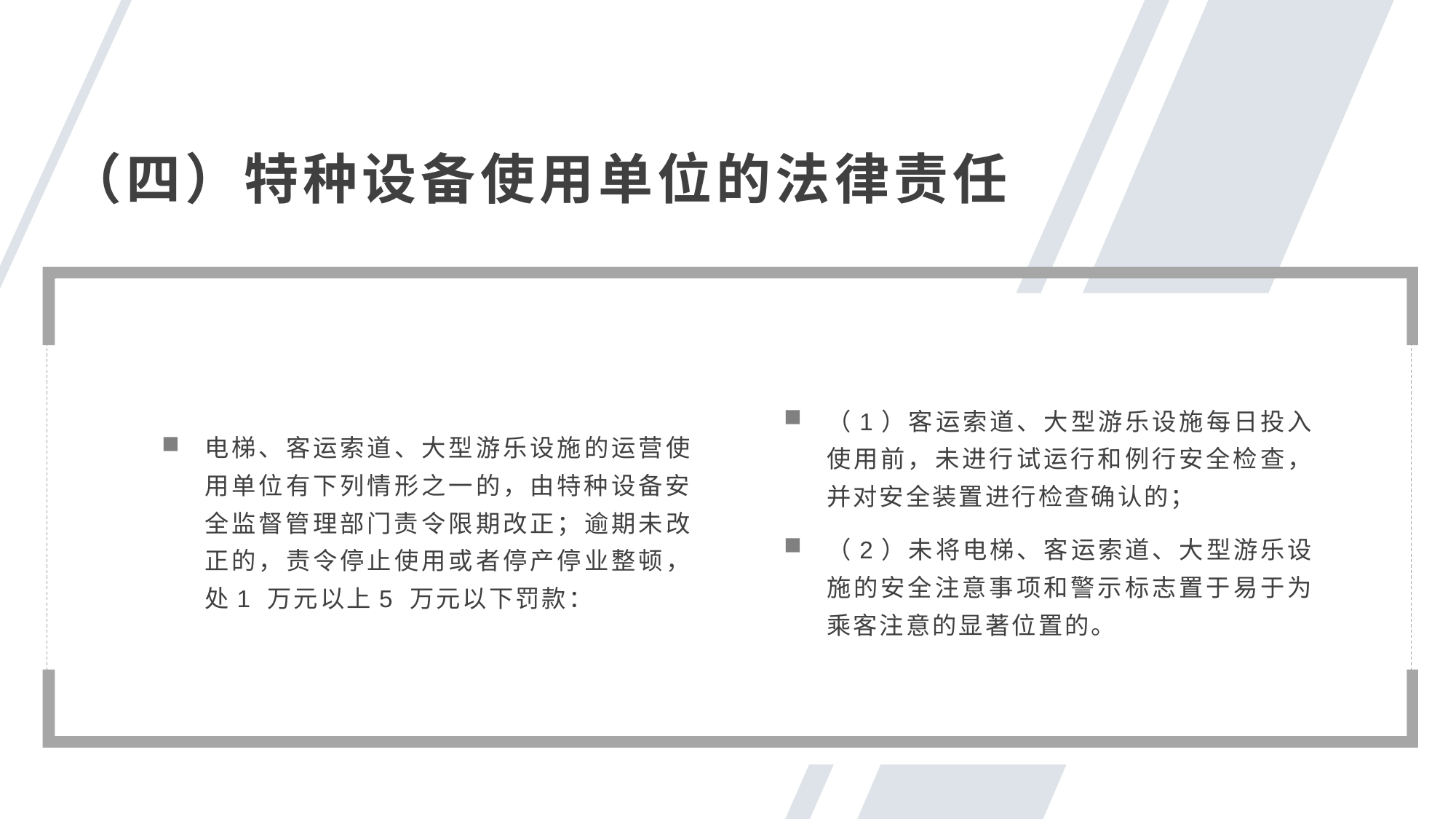

（四）特种设备使用单位的法律责任

电梯、客运索道、大型游乐设施的运营使用单位有下列情形之一的，由特种设备安全监督管理部门责令限期改正；逾期未改正的，责令停止使用或者停产停业整顿，处1 万元以上5 万元以下罚款：
（1）客运索道、大型游乐设施每日投入使用前，未进行试运行和例行安全检查，并对安全装置进行检查确认的；
（2）未将电梯、客运索道、大型游乐设施的安全注意事项和警示标志置于易于为乘客注意的显著位置的。